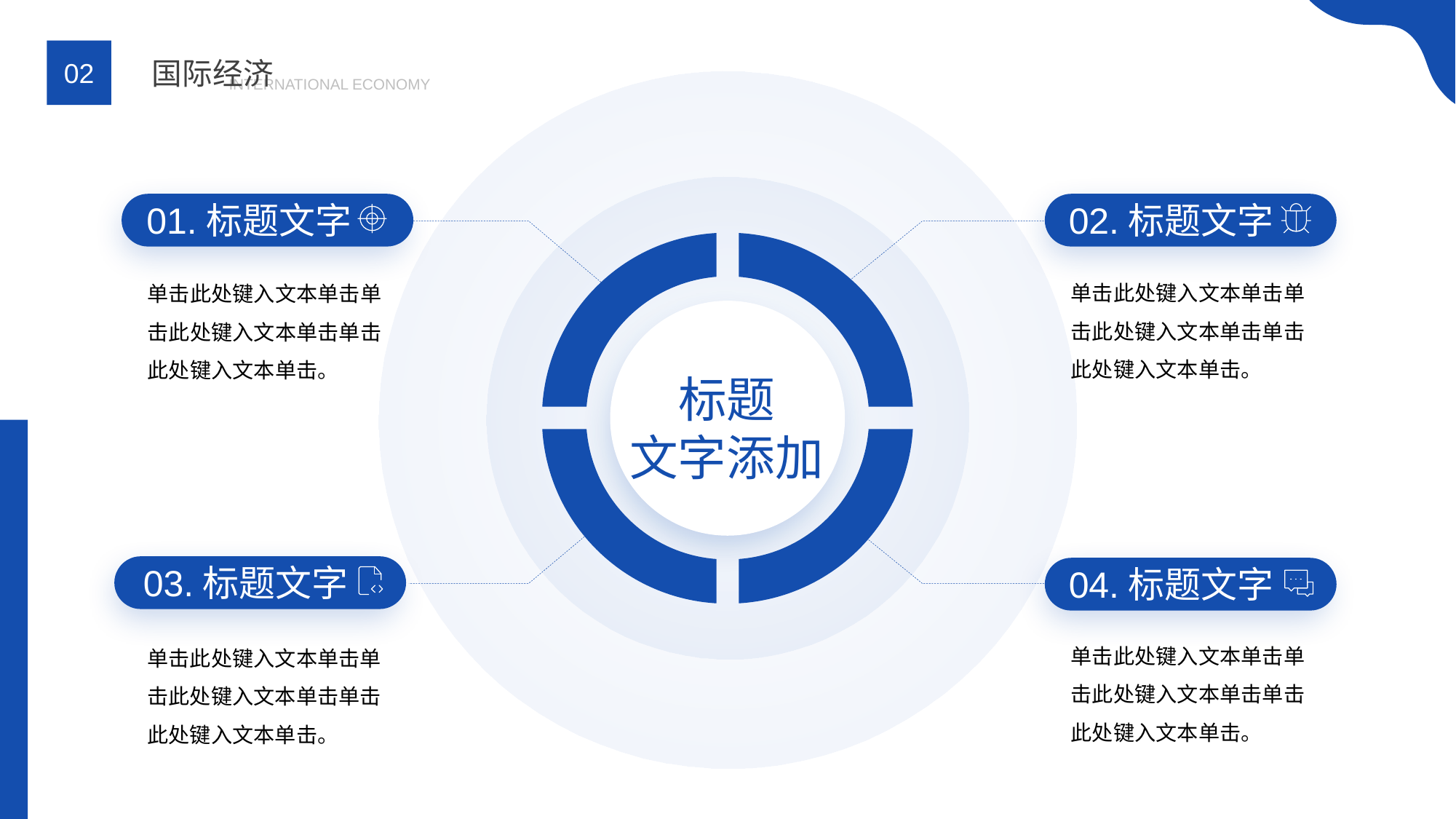

BY YUSHEN

国际经济
02
INTERNATIONAL ECONOMY

标题
文字添加

01.标题文字

单击此处键入文本单击单击此处键入文本单击单击此处键入文本单击。

02.标题文字

单击此处键入文本单击单击此处键入文本单击单击此处键入文本单击。

03.标题文字

单击此处键入文本单击单击此处键入文本单击单击此处键入文本单击。

04.标题文字

单击此处键入文本单击单击此处键入文本单击单击此处键入文本单击。